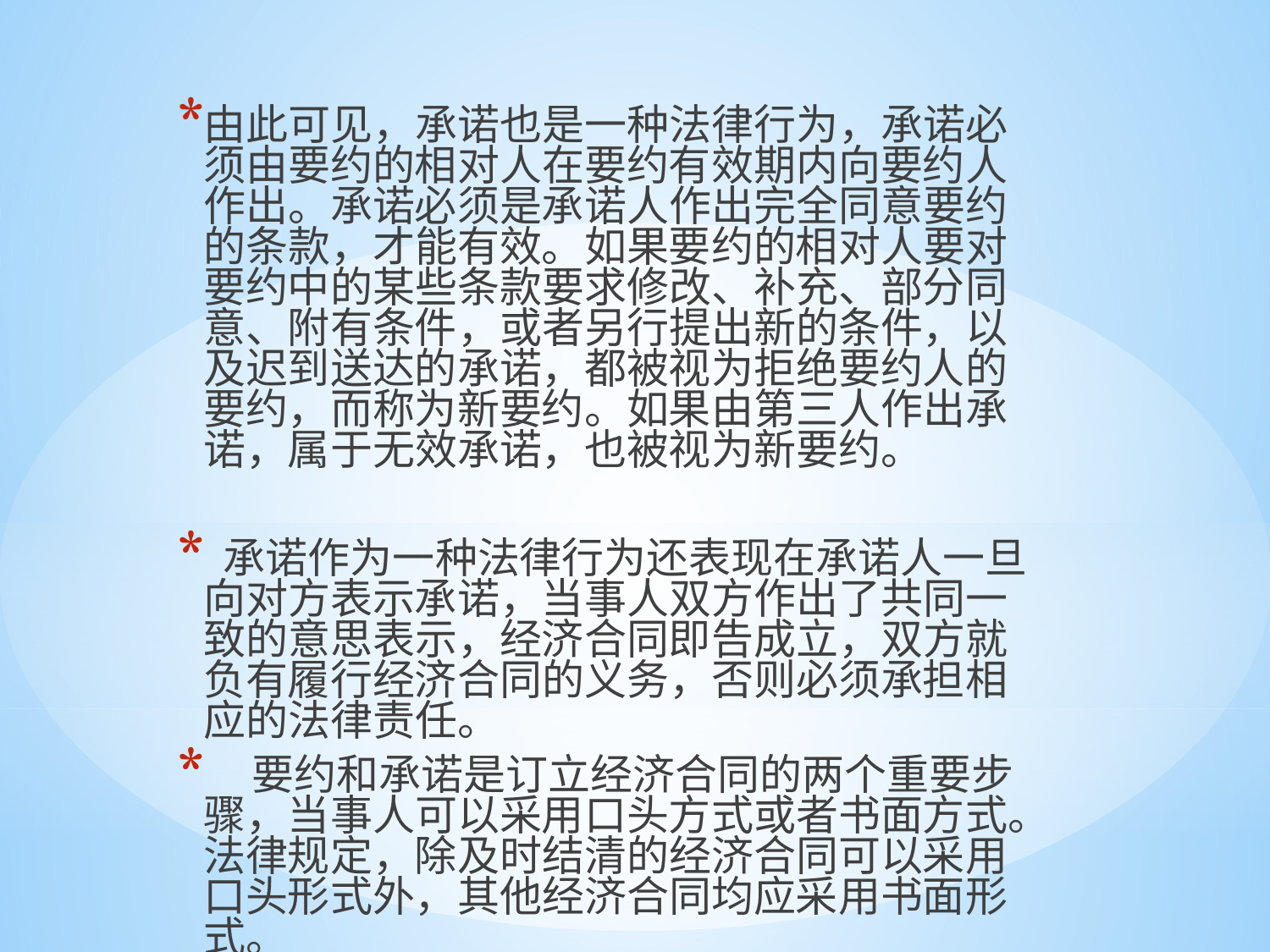

由此可见，承诺也是一种法律行为，承诺必须由要约的相对人在要约有效期内向要约人作出。承诺必须是承诺人作出完全同意要约的条款，才能有效。如果要约的相对人要对要约中的某些条款要求修改、补充、部分同意、附有条件，或者另行提出新的条件，以及迟到送达的承诺，都被视为拒绝要约人的要约，而称为新要约。如果由第三人作出承诺，属于无效承诺，也被视为新要约。

 承诺作为一种法律行为还表现在承诺人一旦向对方表示承诺，当事人双方作出了共同一致的意思表示，经济合同即告成立，双方就负有履行经济合同的义务，否则必须承担相应的法律责任。
    要约和承诺是订立经济合同的两个重要步骤，当事人可以采用口头方式或者书面方式。法律规定，除及时结清的经济合同可以采用口头形式外，其他经济合同均应采用书面形式。
#